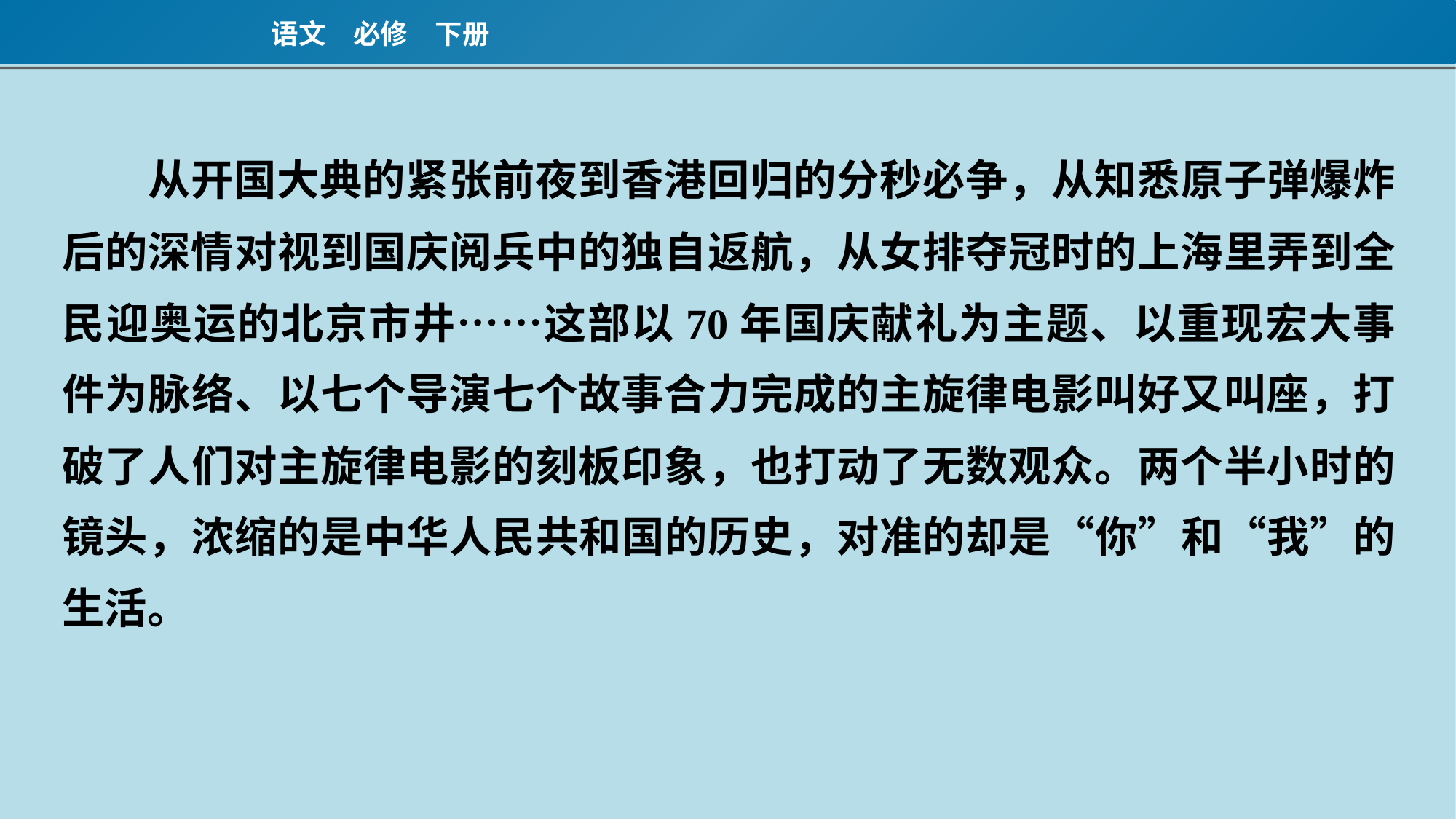

从开国大典的紧张前夜到香港回归的分秒必争，从知悉原子弹爆炸后的深情对视到国庆阅兵中的独自返航，从女排夺冠时的上海里弄到全民迎奥运的北京市井……这部以70年国庆献礼为主题、以重现宏大事件为脉络、以七个导演七个故事合力完成的主旋律电影叫好又叫座，打破了人们对主旋律电影的刻板印象，也打动了无数观众。两个半小时的镜头，浓缩的是中华人民共和国的历史，对准的却是“你”和“我”的生活。